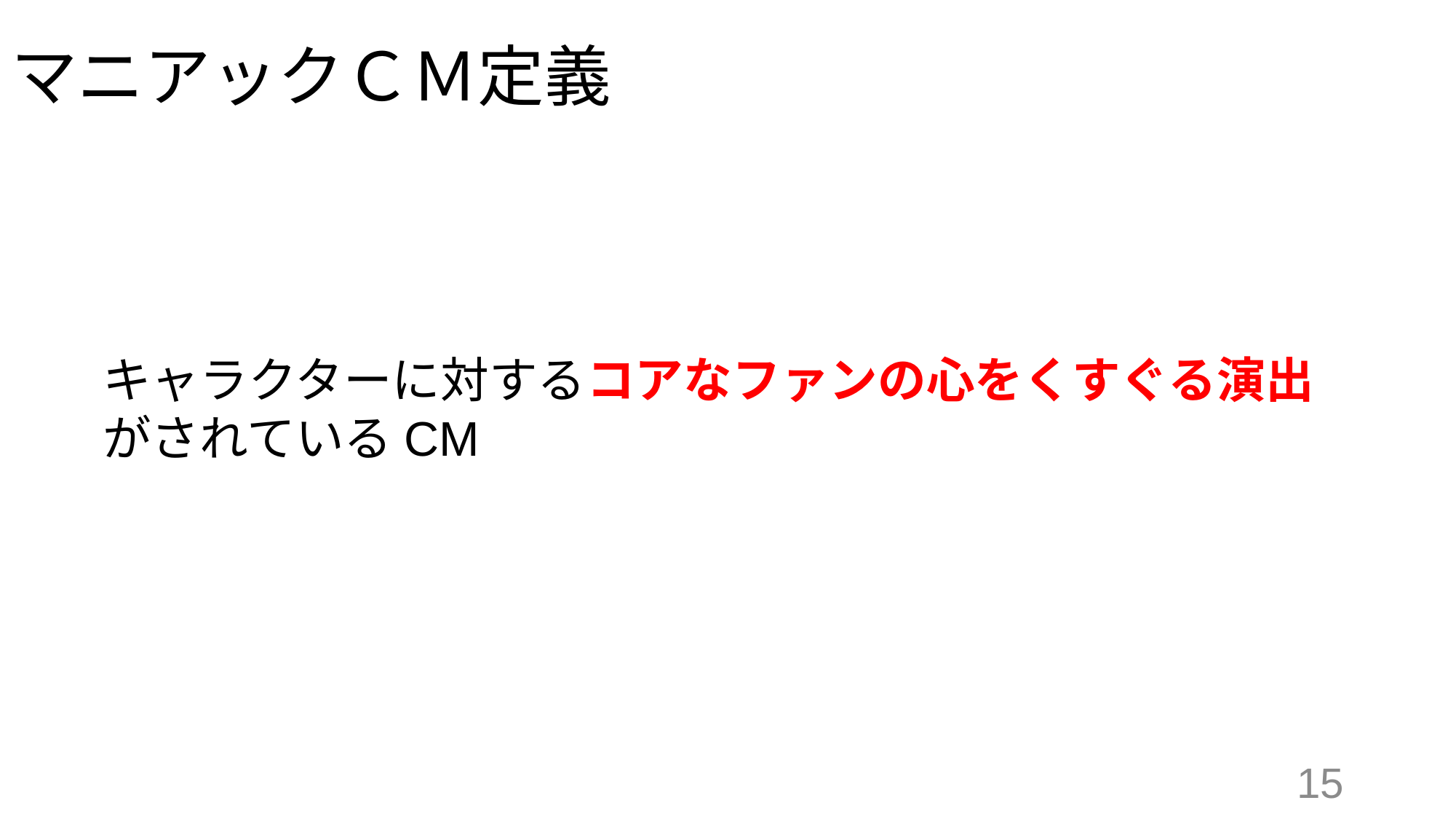

# マニアックＣＭ定義
キャラクターに対するコアなファンの心をくすぐる演出がされているCM
15